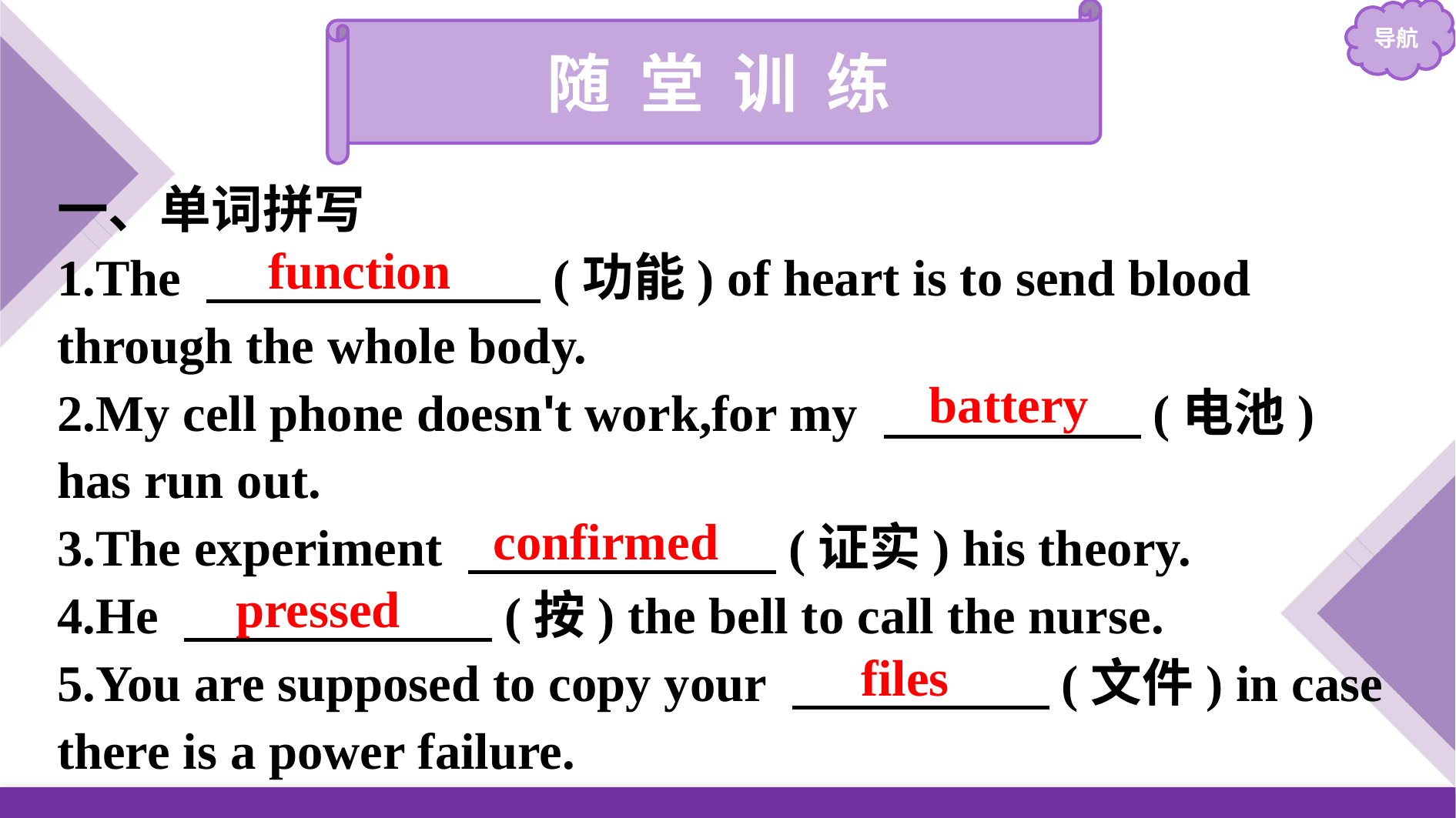

随  堂  训  练
一、单词拼写
1.The 　　　　　　 (功能) of heart is to send blood through the whole body.
2.My cell phone doesn't work,for my 　　　　　(电池) has run out.
3.The experiment 　　　　　　(证实) his theory.
4.He 　　　　　　(按) the bell to call the nurse.
5.You are supposed to copy your 　　　　　(文件) in case there is a power failure.
function
battery
confirmed
pressed
files